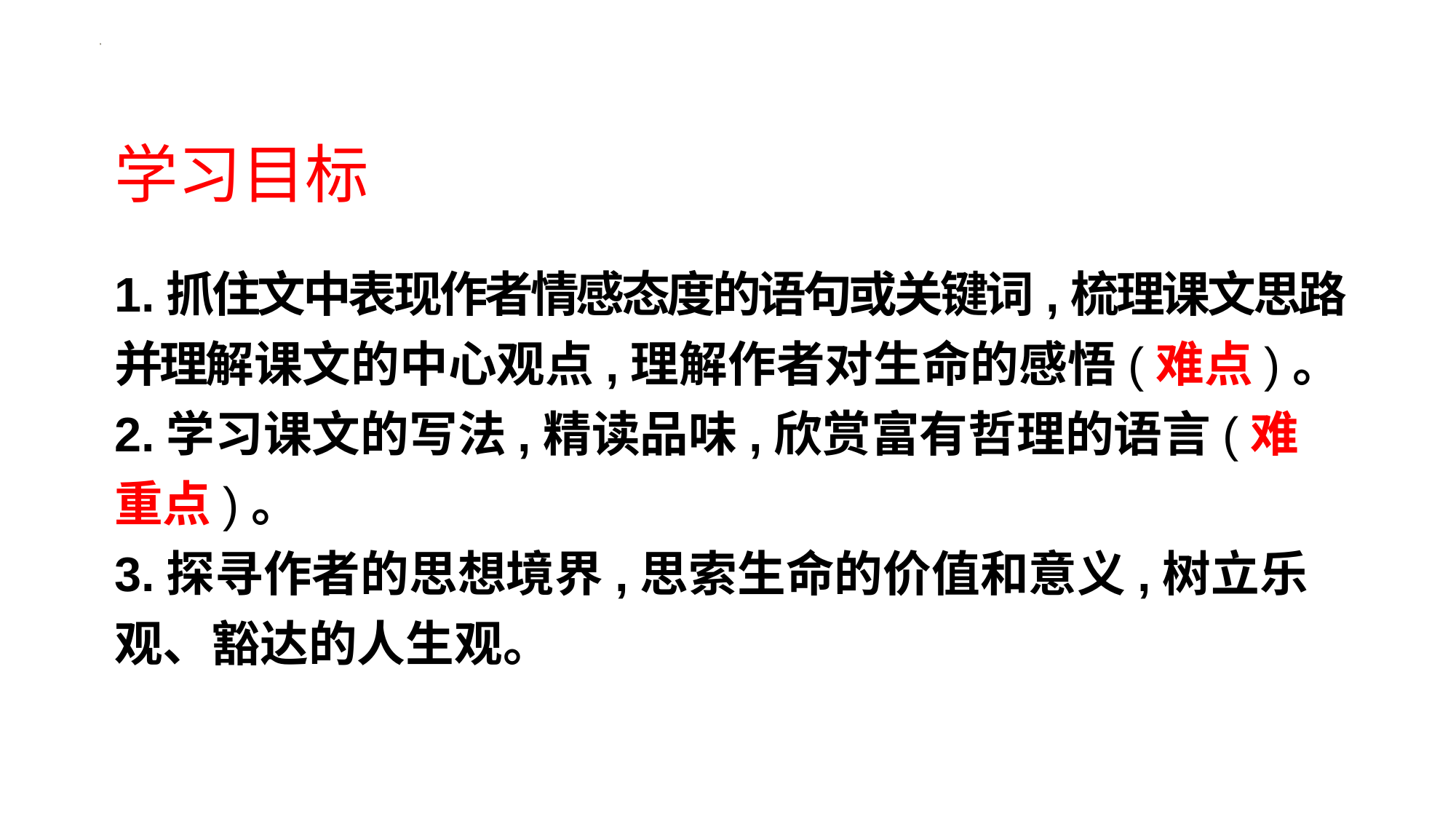

学习目标
1.抓住文中表现作者情感态度的语句或关键词,梳理课文思路并理解课文的中心观点,理解作者对生命的感悟(难点)。
2.学习课文的写法,精读品味,欣赏富有哲理的语言(难重点)。
3.探寻作者的思想境界,思索生命的价值和意义,树立乐观、豁达的人生观。